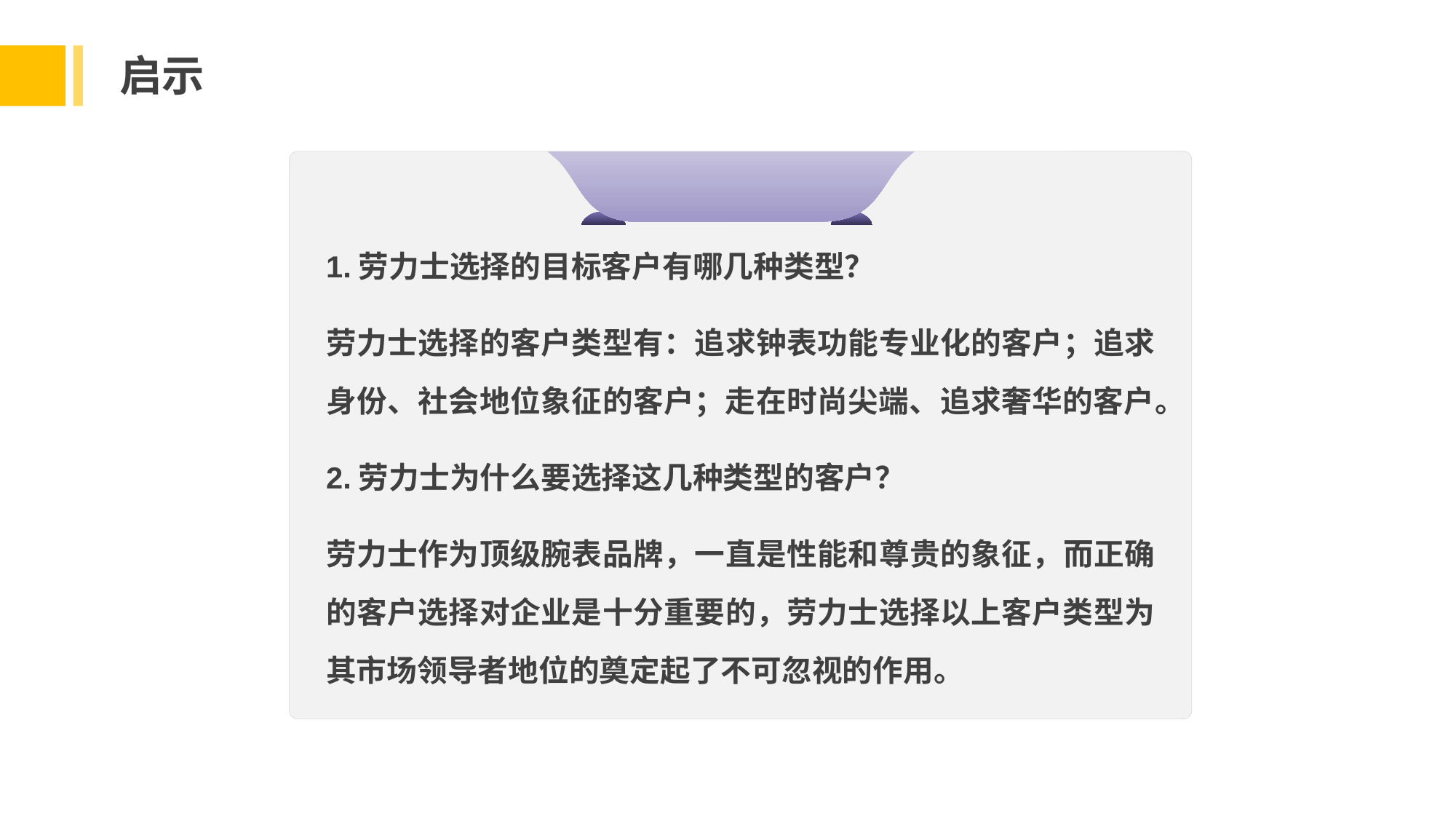

启示

1.劳力士选择的目标客户有哪几种类型？
劳力士选择的客户类型有：追求钟表功能专业化的客户；追求身份、社会地位象征的客户；走在时尚尖端、追求奢华的客户。
2.劳力士为什么要选择这几种类型的客户？
劳力士作为顶级腕表品牌，一直是性能和尊贵的象征，而正确的客户选择对企业是十分重要的，劳力士选择以上客户类型为其市场领导者地位的奠定起了不可忽视的作用。